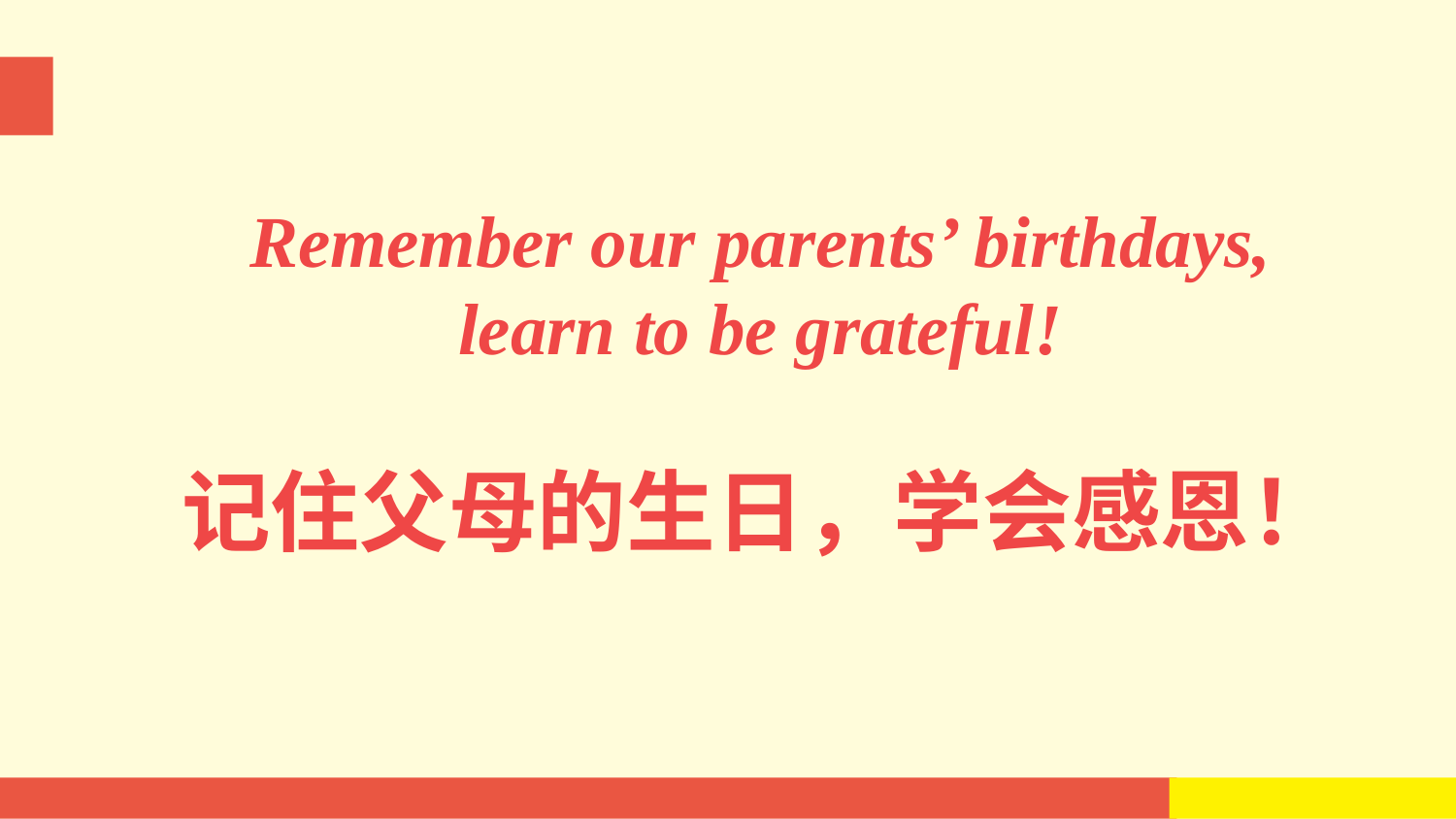

Remember our parents’ birthdays,
learn to be grateful!

记住父母的生日，学会感恩！